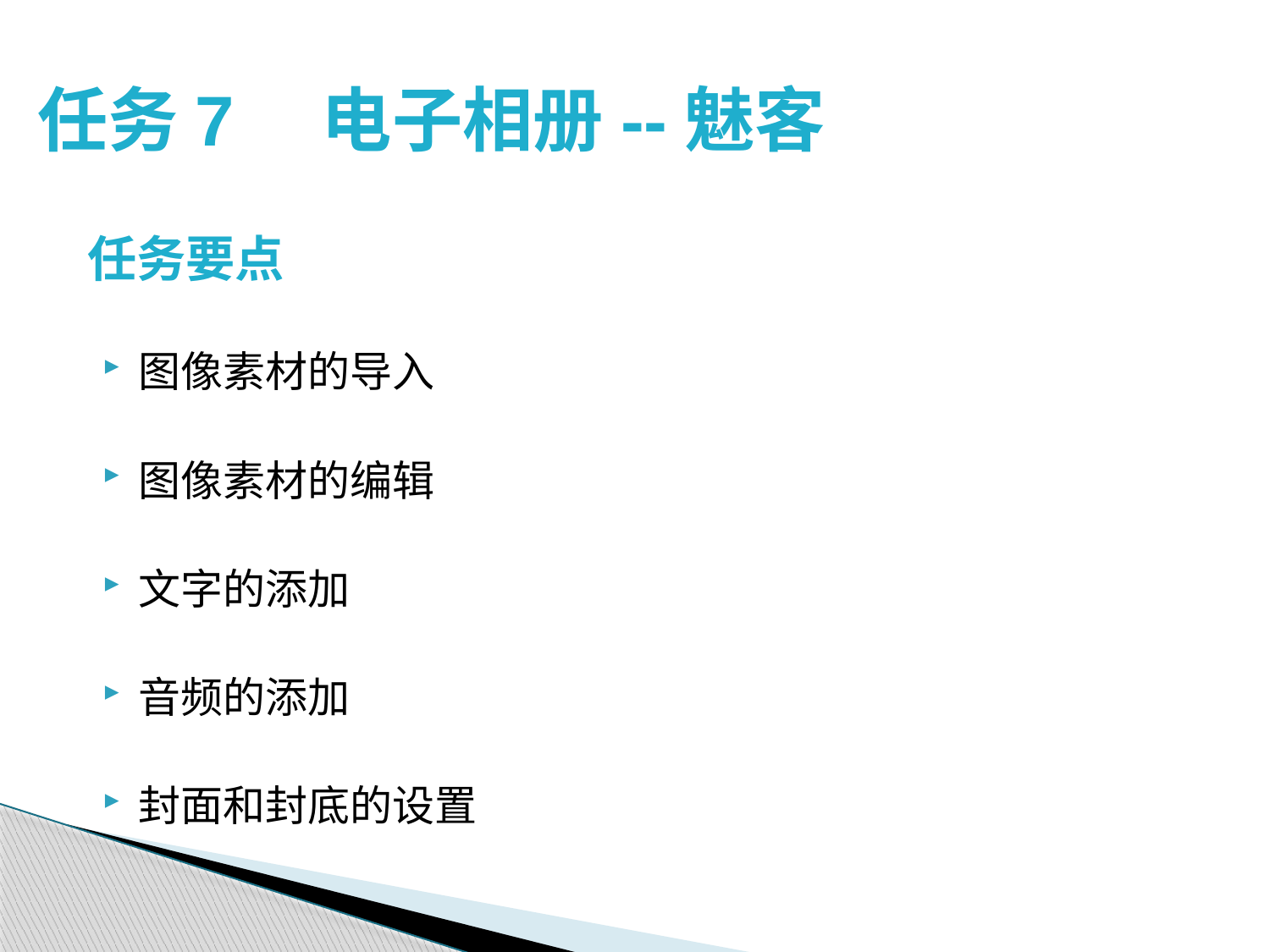

# 任务7　电子相册--魅客
任务要点
图像素材的导入
图像素材的编辑
文字的添加
音频的添加
封面和封底的设置